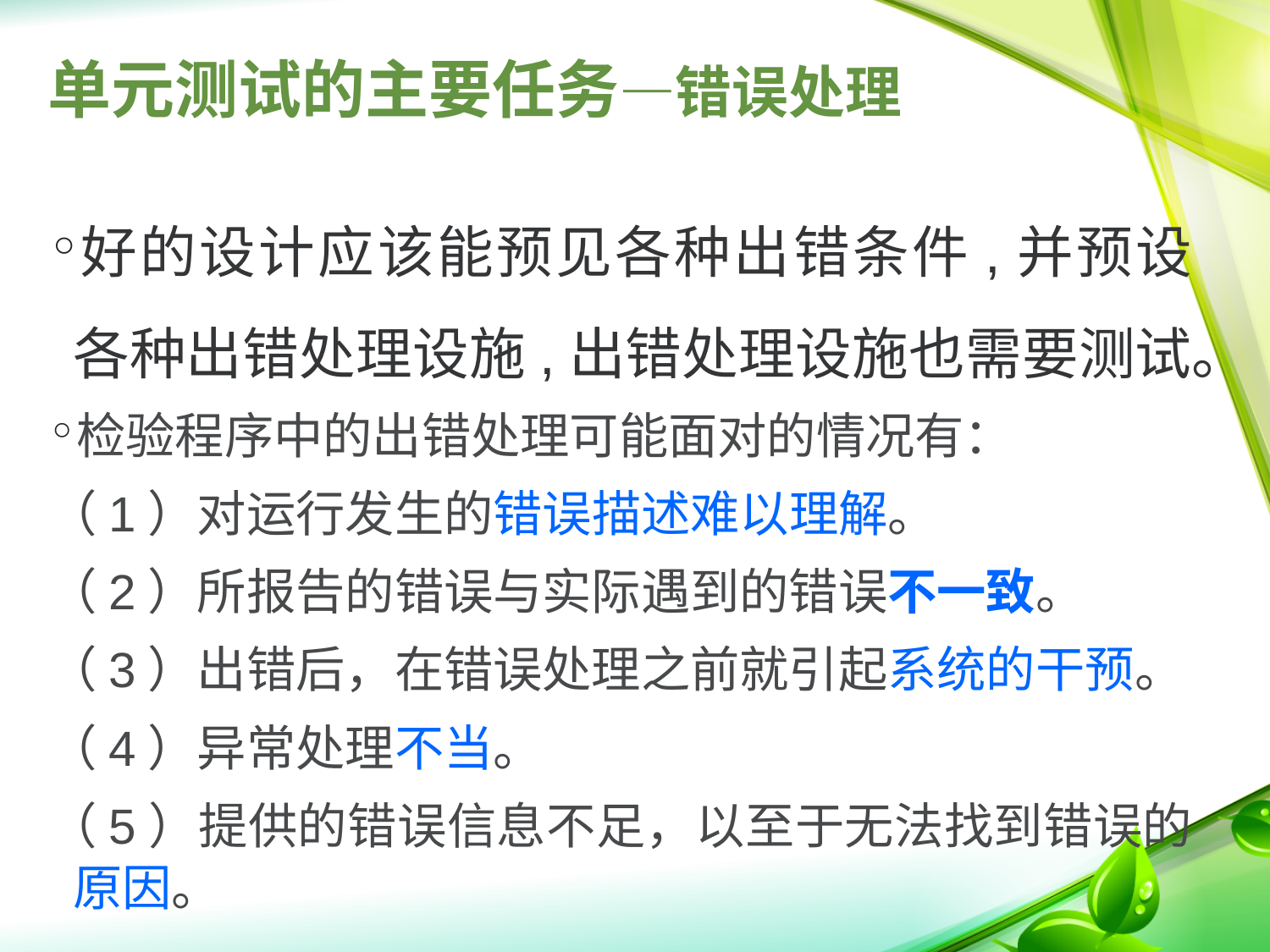

# 单元测试的主要任务—错误处理
好的设计应该能预见各种出错条件,并预设各种出错处理设施,出错处理设施也需要测试。
检验程序中的出错处理可能面对的情况有：
（1）对运行发生的错误描述难以理解。
（2）所报告的错误与实际遇到的错误不一致。
（3）出错后，在错误处理之前就引起系统的干预。
（4）异常处理不当。
（5）提供的错误信息不足，以至于无法找到错误的原因。